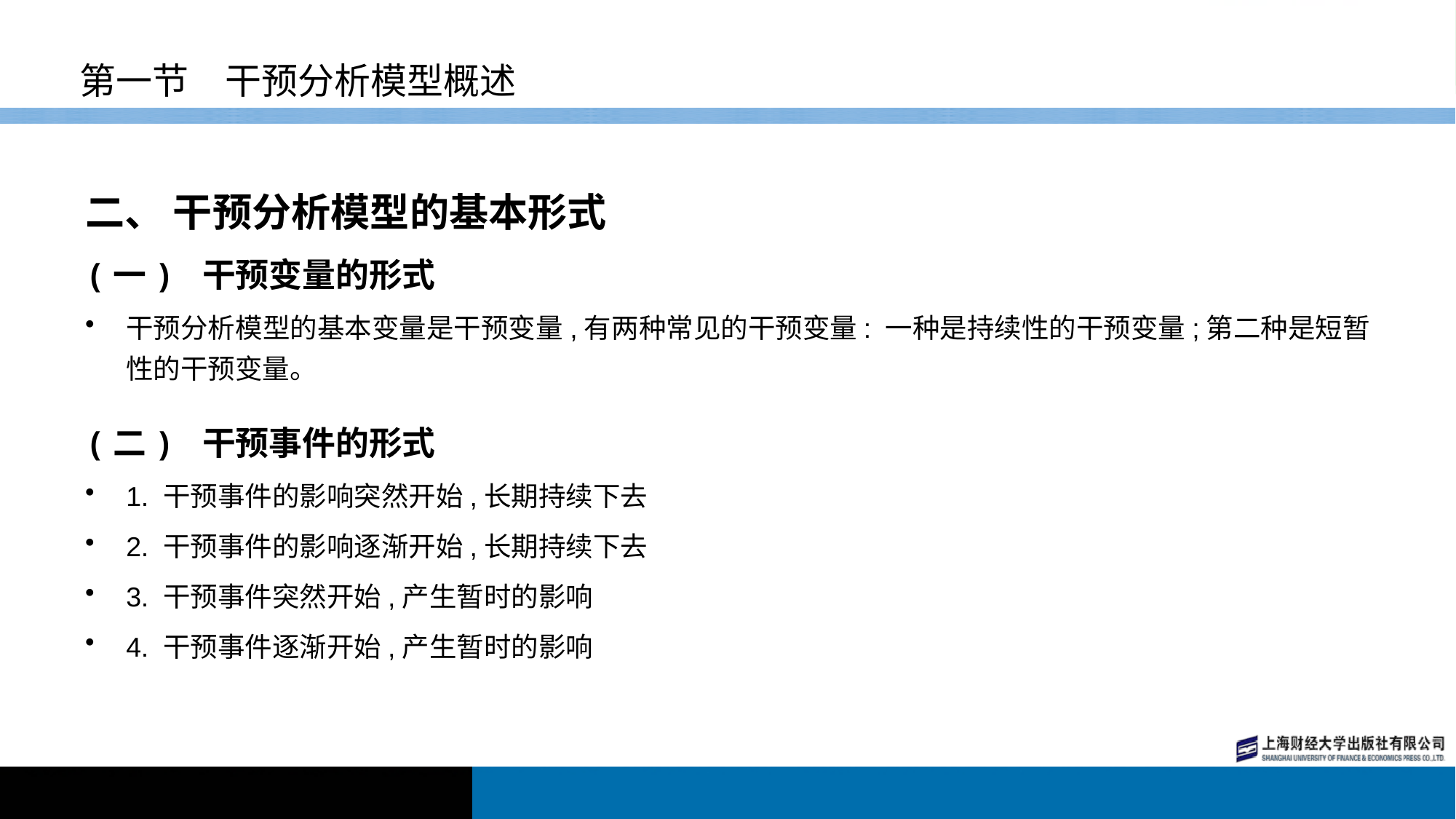

# 第一节　干预分析模型概述
二、 干预分析模型的基本形式
(一) 干预变量的形式
干预分析模型的基本变量是干预变量,有两种常见的干预变量: 一种是持续性的干预变量;第二种是短暂性的干预变量。
(二) 干预事件的形式
1. 干预事件的影响突然开始,长期持续下去
2. 干预事件的影响逐渐开始,长期持续下去
3. 干预事件突然开始,产生暂时的影响
4. 干预事件逐渐开始,产生暂时的影响
5